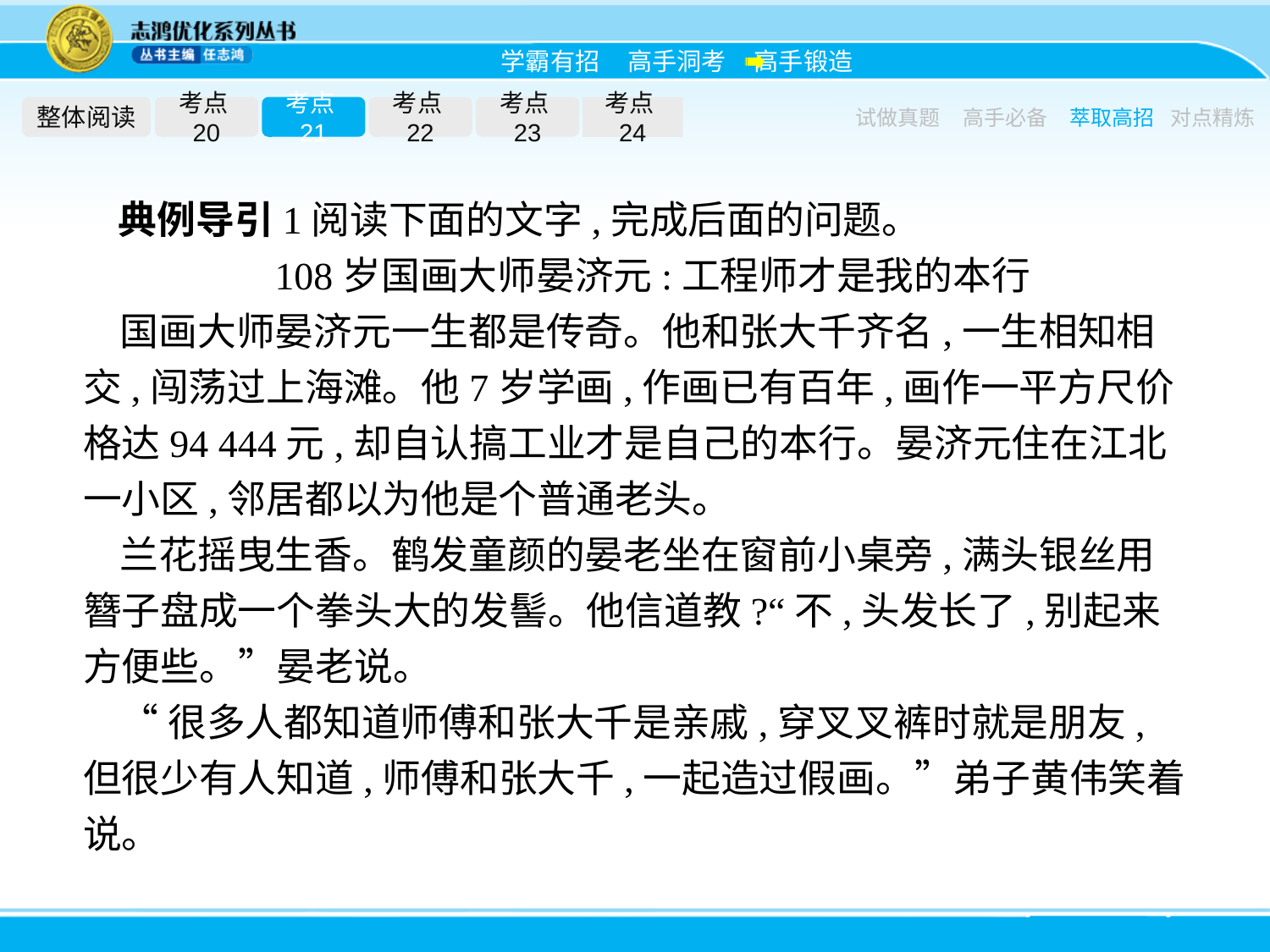

整体阅读
考点20
考点21
考点22
考点23
考点24
试做真题
高手必备
萃取高招
对点精炼
典例导引1阅读下面的文字,完成后面的问题。
108岁国画大师晏济元:工程师才是我的本行
国画大师晏济元一生都是传奇。他和张大千齐名,一生相知相交,闯荡过上海滩。他7岁学画,作画已有百年,画作一平方尺价格达94 444元,却自认搞工业才是自己的本行。晏济元住在江北一小区,邻居都以为他是个普通老头。
兰花摇曳生香。鹤发童颜的晏老坐在窗前小桌旁,满头银丝用簪子盘成一个拳头大的发髻。他信道教?“不,头发长了,别起来方便些。”晏老说。
“很多人都知道师傅和张大千是亲戚,穿叉叉裤时就是朋友,但很少有人知道,师傅和张大千,一起造过假画。”弟子黄伟笑着说。